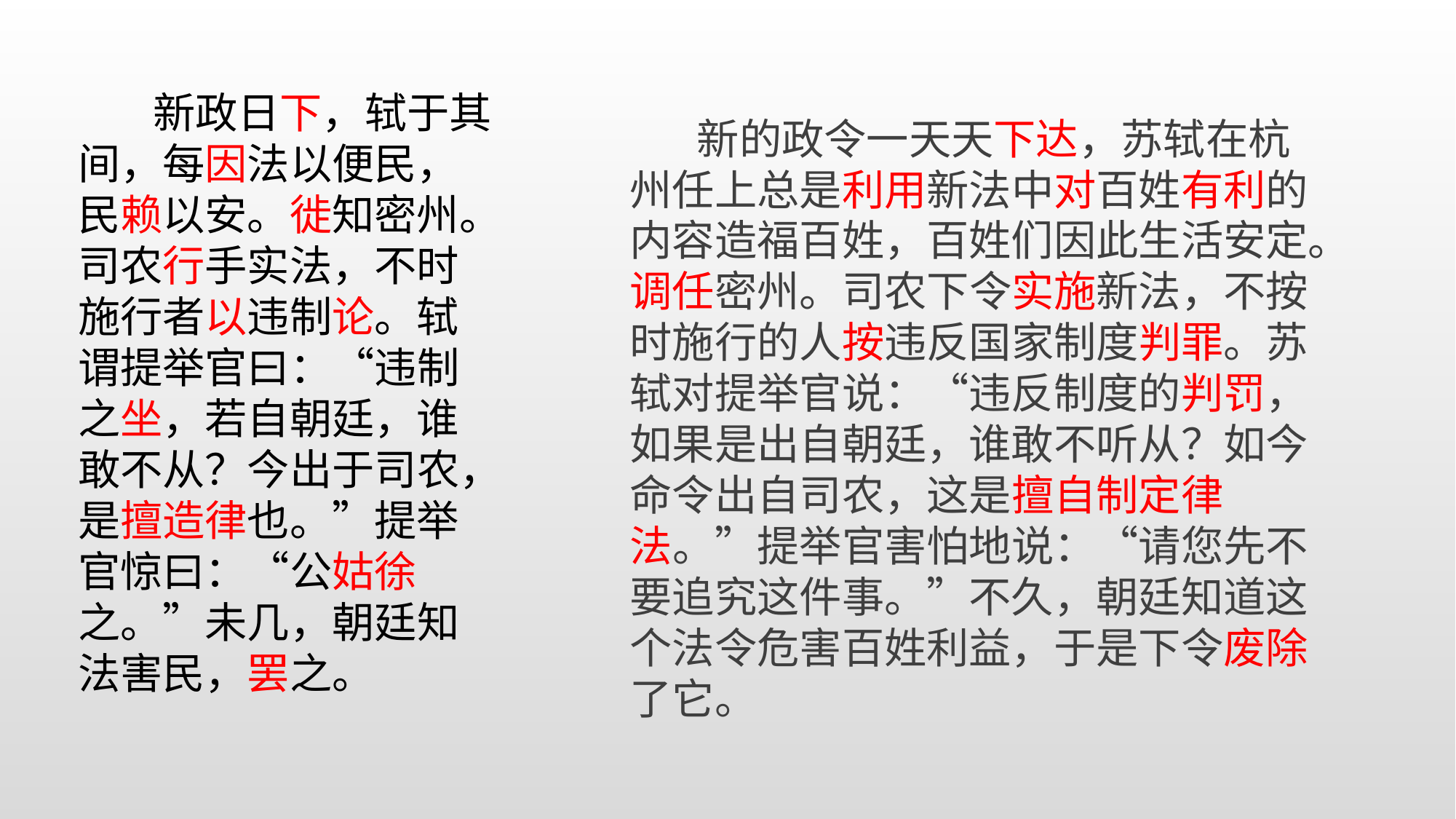

新政日下，轼于其间，每因法以便民，民赖以安。徙知密州。司农行手实法，不时施行者以违制论。轼谓提举官曰：“违制之坐，若自朝廷，谁敢不从？今出于司农，是擅造律也。”提举官惊曰：“公姑徐之。”未几，朝廷知法害民，罢之。
      新的政令一天天下达，苏轼在杭州任上总是利用新法中对百姓有利的内容造福百姓，百姓们因此生活安定。调任密州。司农下令实施新法，不按时施行的人按违反国家制度判罪。苏轼对提举官说：“违反制度的判罚，如果是出自朝廷，谁敢不听从？如今命令出自司农，这是擅自制定律法。”提举官害怕地说：“请您先不要追究这件事。”不久，朝廷知道这个法令危害百姓利益，于是下令废除了它。